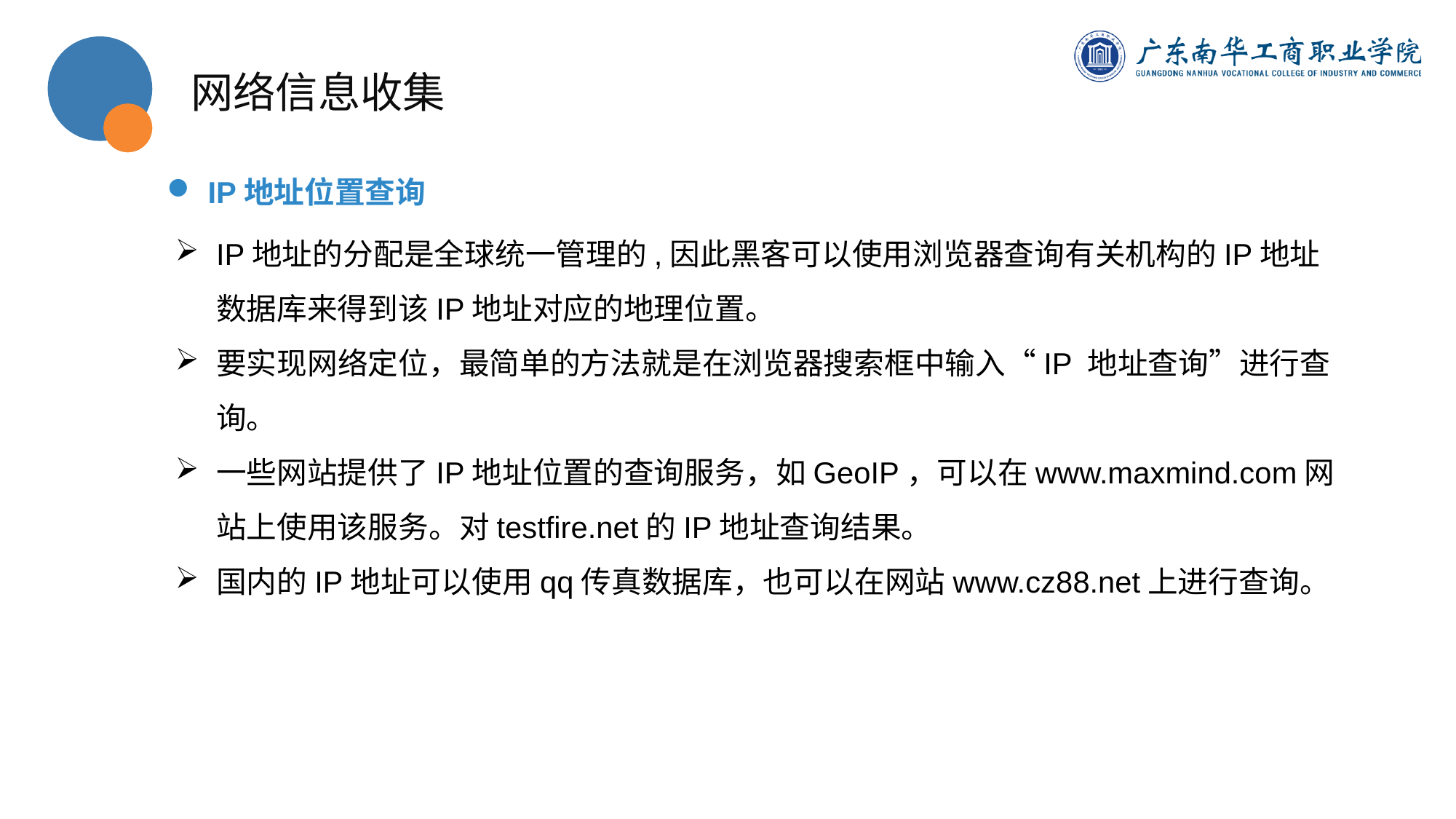

网络信息收集

IP地址位置查询
IP地址的分配是全球统一管理的,因此黑客可以使用浏览器查询有关机构的IP地址数据库来得到该IP地址对应的地理位置。
要实现网络定位，最简单的方法就是在浏览器搜索框中输入“IP 地址查询”进行查询。
一些网站提供了IP地址位置的查询服务，如GeoIP，可以在www.maxmind.com网站上使用该服务。对testfire.net的IP地址查询结果。
国内的IP地址可以使用qq传真数据库，也可以在网站www.cz88.net上进行查询。